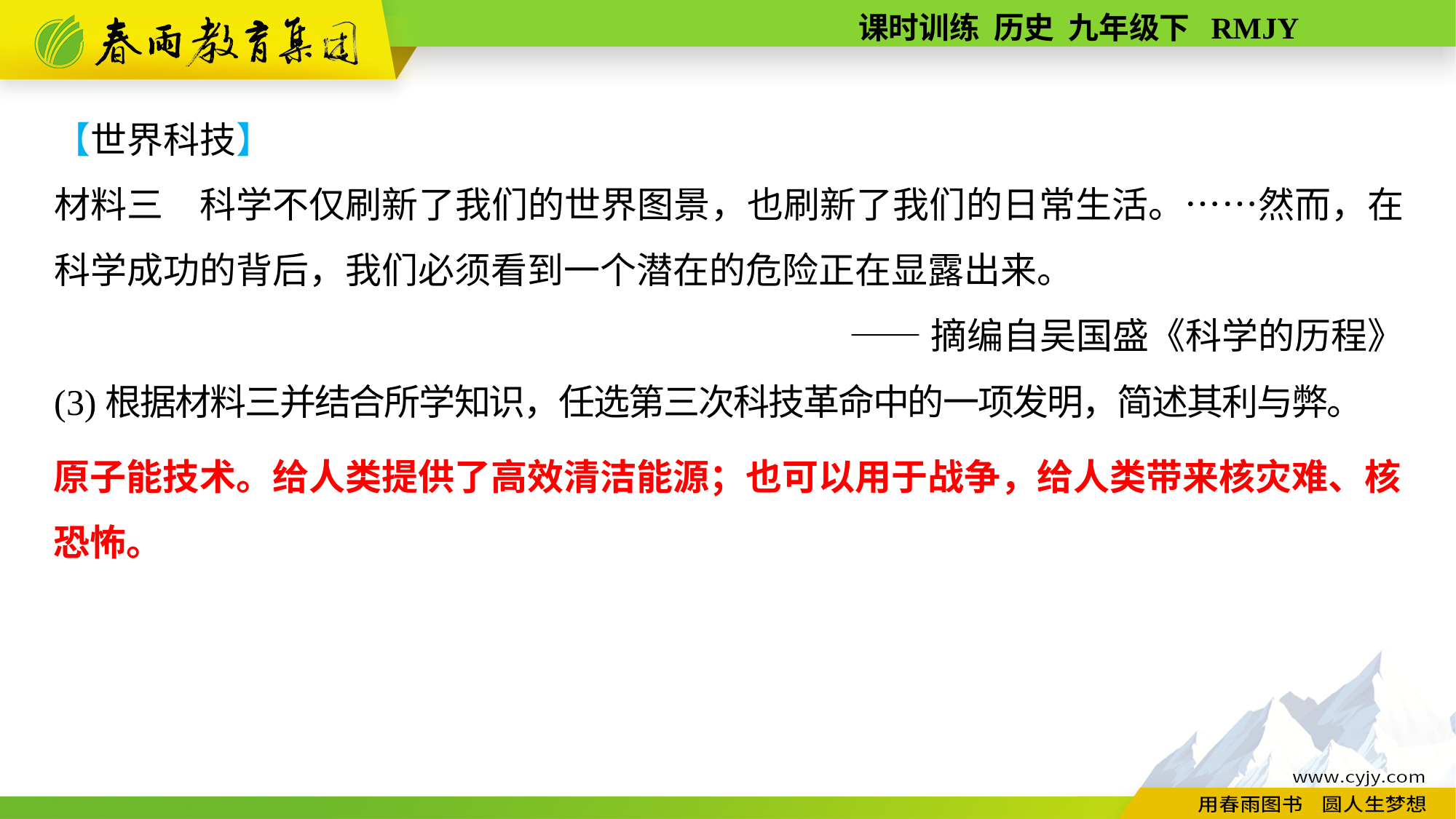

【世界科技】
材料三　科学不仅刷新了我们的世界图景，也刷新了我们的日常生活。……然而，在科学成功的背后，我们必须看到一个潜在的危险正在显露出来。
——摘编自吴国盛《科学的历程》
(3)根据材料三并结合所学知识，任选第三次科技革命中的一项发明，简述其利与弊。
原子能技术。给人类提供了高效清洁能源；也可以用于战争，给人类带来核灾难、核恐怖。